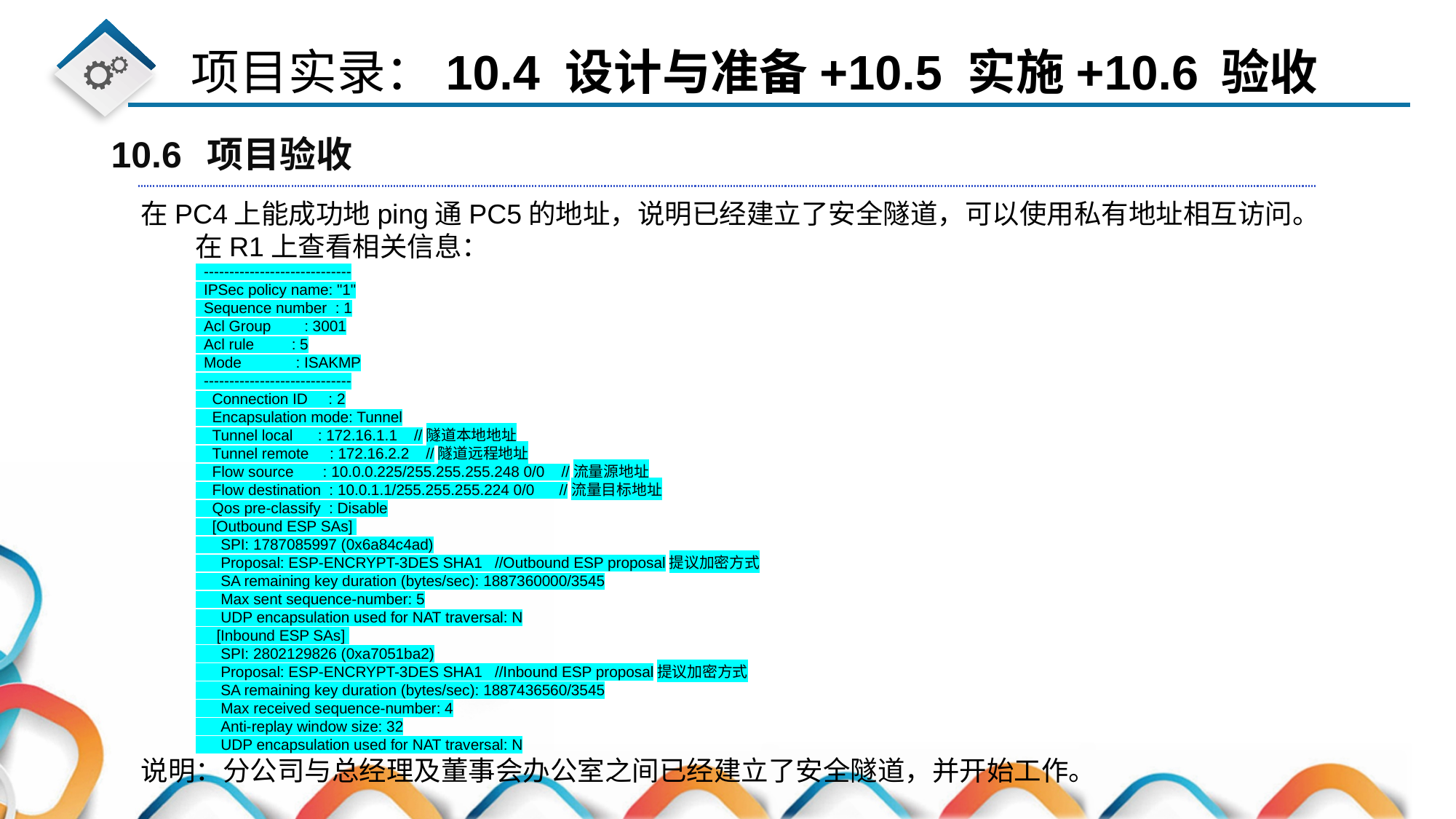

10.6  项目验收

在PC4上能成功地ping通PC5的地址，说明已经建立了安全隧道，可以使用私有地址相互访问。
在R1上查看相关信息：
  -----------------------------
  IPSec policy name: "1"
  Sequence number  : 1
  Acl Group        : 3001
  Acl rule         : 5
  Mode             : ISAKMP
  -----------------------------
    Connection ID     : 2
    Encapsulation mode: Tunnel
    Tunnel local      : 172.16.1.1    //隧道本地地址
    Tunnel remote     : 172.16.2.2    //隧道远程地址
    Flow source       : 10.0.0.225/255.255.255.248 0/0    //流量源地址
    Flow destination  : 10.0.1.1/255.255.255.224 0/0      //流量目标地址
    Qos pre-classify  : Disable
    [Outbound ESP SAs]
      SPI: 1787085997 (0x6a84c4ad)
      Proposal: ESP-ENCRYPT-3DES SHA1   //Outbound ESP proposal提议加密方式
      SA remaining key duration (bytes/sec): 1887360000/3545
      Max sent sequence-number: 5
      UDP encapsulation used for NAT traversal: N
     [Inbound ESP SAs]
      SPI: 2802129826 (0xa7051ba2)
      Proposal: ESP-ENCRYPT-3DES SHA1   //Inbound ESP proposal提议加密方式
      SA remaining key duration (bytes/sec): 1887436560/3545
      Max received sequence-number: 4
      Anti-replay window size: 32
      UDP encapsulation used for NAT traversal: N
说明：分公司与总经理及董事会办公室之间已经建立了安全隧道，并开始工作。